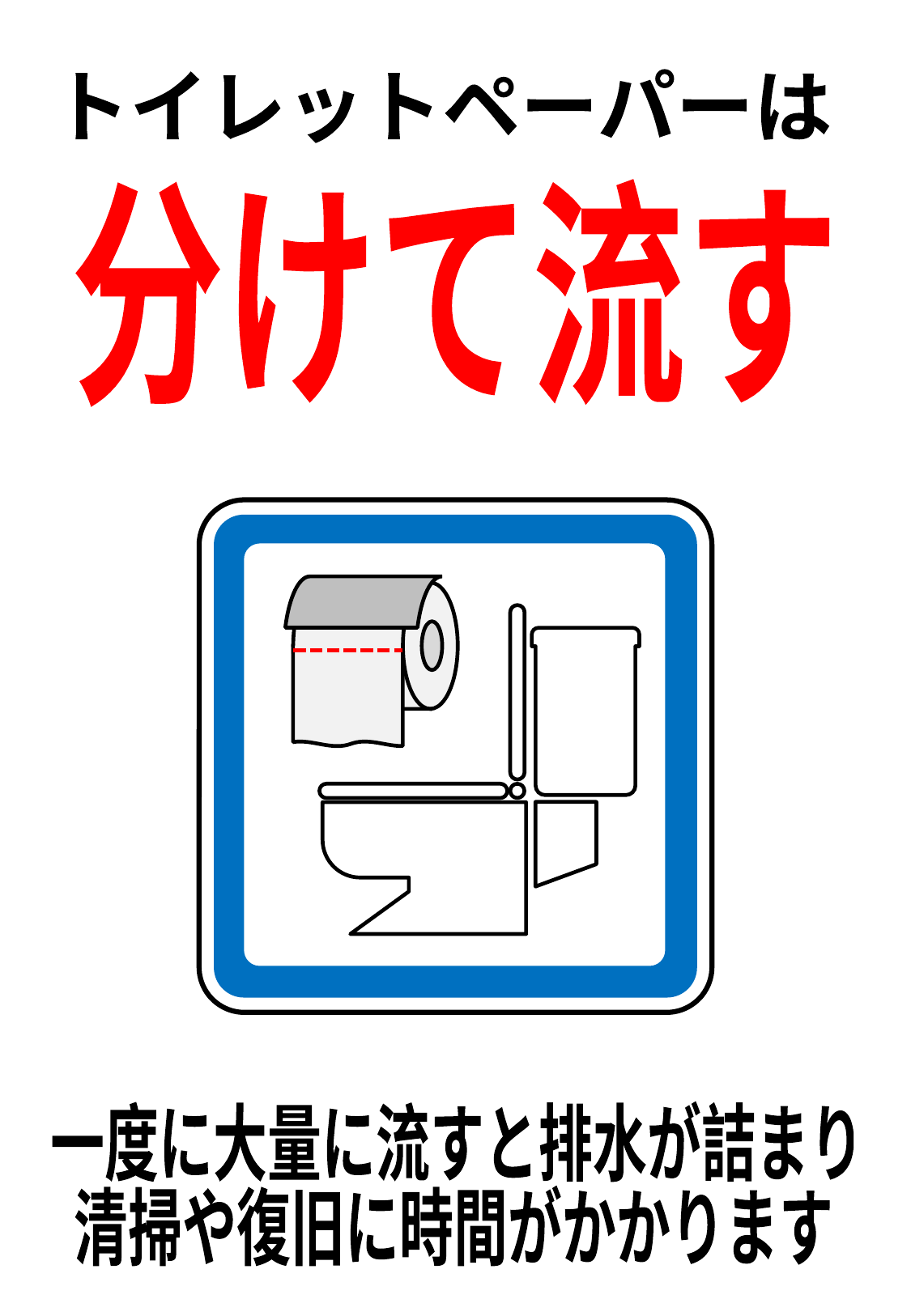

トイレットペーパーは
分けて流す

一度に大量に流すと排水が詰まり
清掃や復旧に時間がかかります